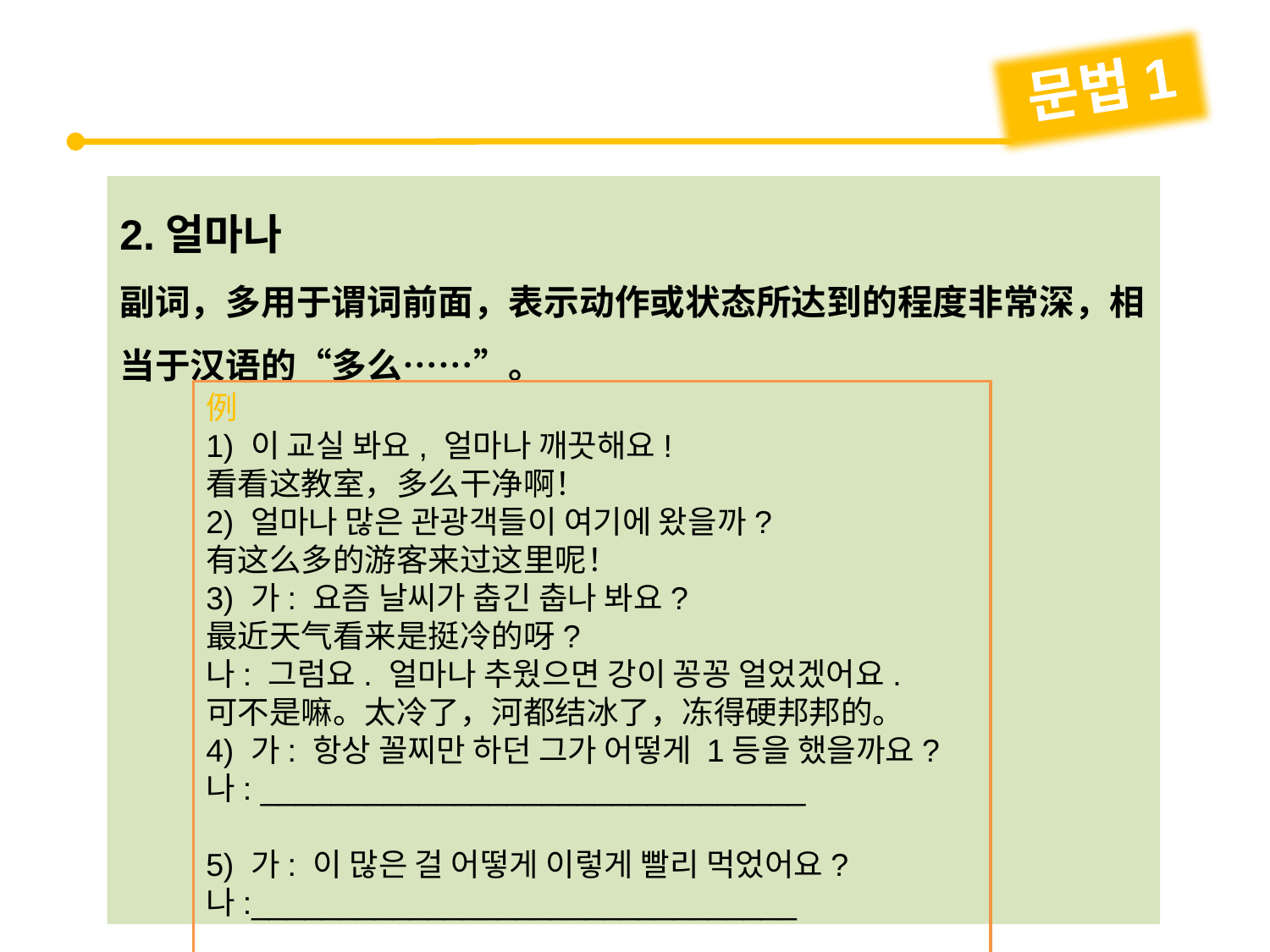

문법1
2.얼마나
副词，多用于谓词前面，表示动作或状态所达到的程度非常深，相当于汉语的“多么……”。

例
1) 이 교실 봐요, 얼마나 깨끗해요!
看看这教室，多么干净啊！
2) 얼마나 많은 관광객들이 여기에 왔을까?
有这么多的游客来过这里呢！
3) 가: 요즘 날씨가 춥긴 춥나 봐요?
最近天气看来是挺冷的呀?
나: 그럼요. 얼마나 추웠으면 강이 꽁꽁 얼었겠어요.
可不是嘛。太冷了，河都结冰了，冻得硬邦邦的。
4) 가: 항상 꼴찌만 하던 그가 어떻게 1등을 했을까요?
나: _______________________________
5) 가: 이 많은 걸 어떻게 이렇게 빨리 먹었어요?
나:_______________________________